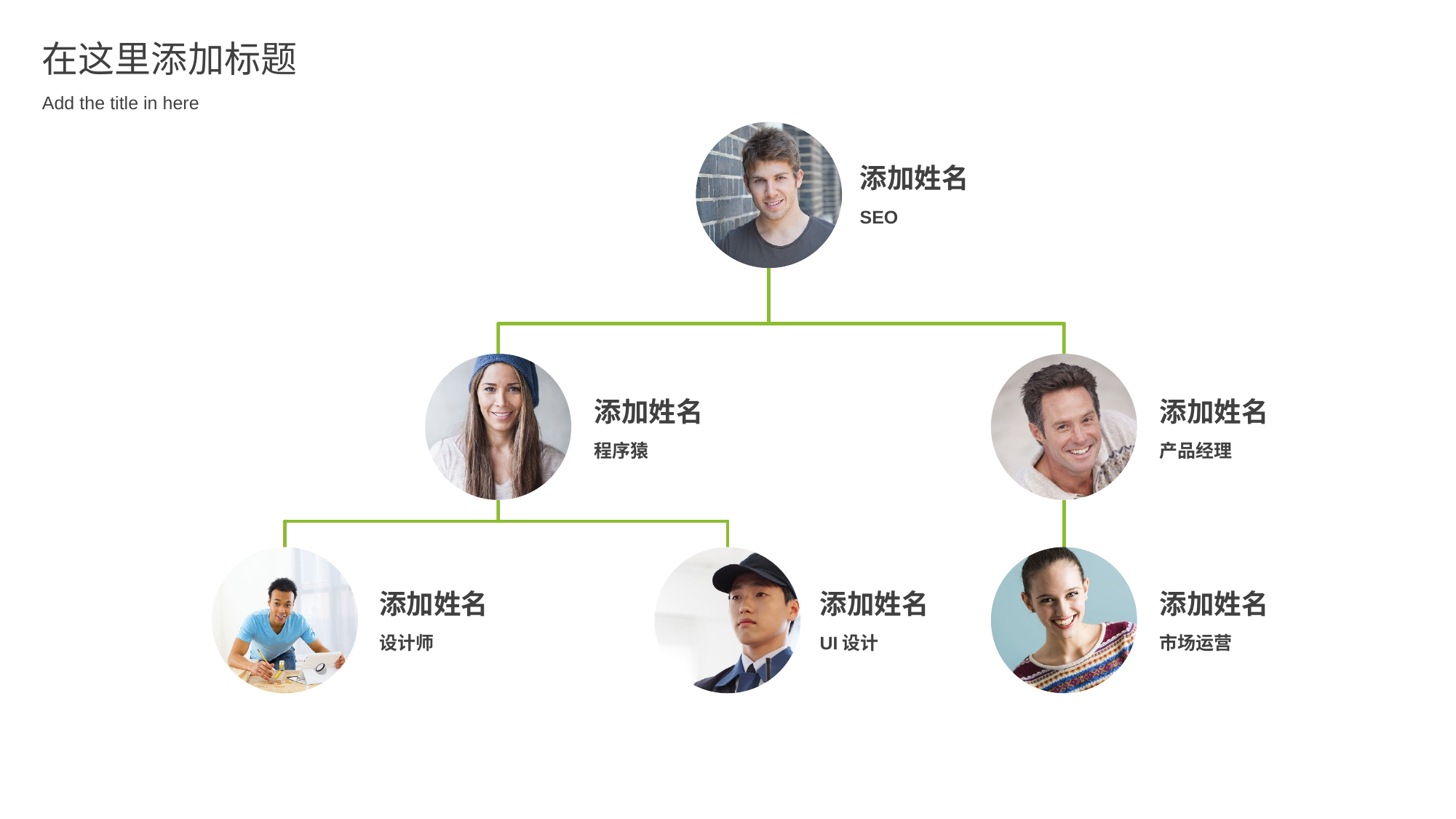

在这里添加标题
Add the title in here

添加姓名
SEO

添加姓名
添加姓名
程序猿
产品经理

添加姓名
添加姓名
添加姓名
设计师
UI设计
市场运营